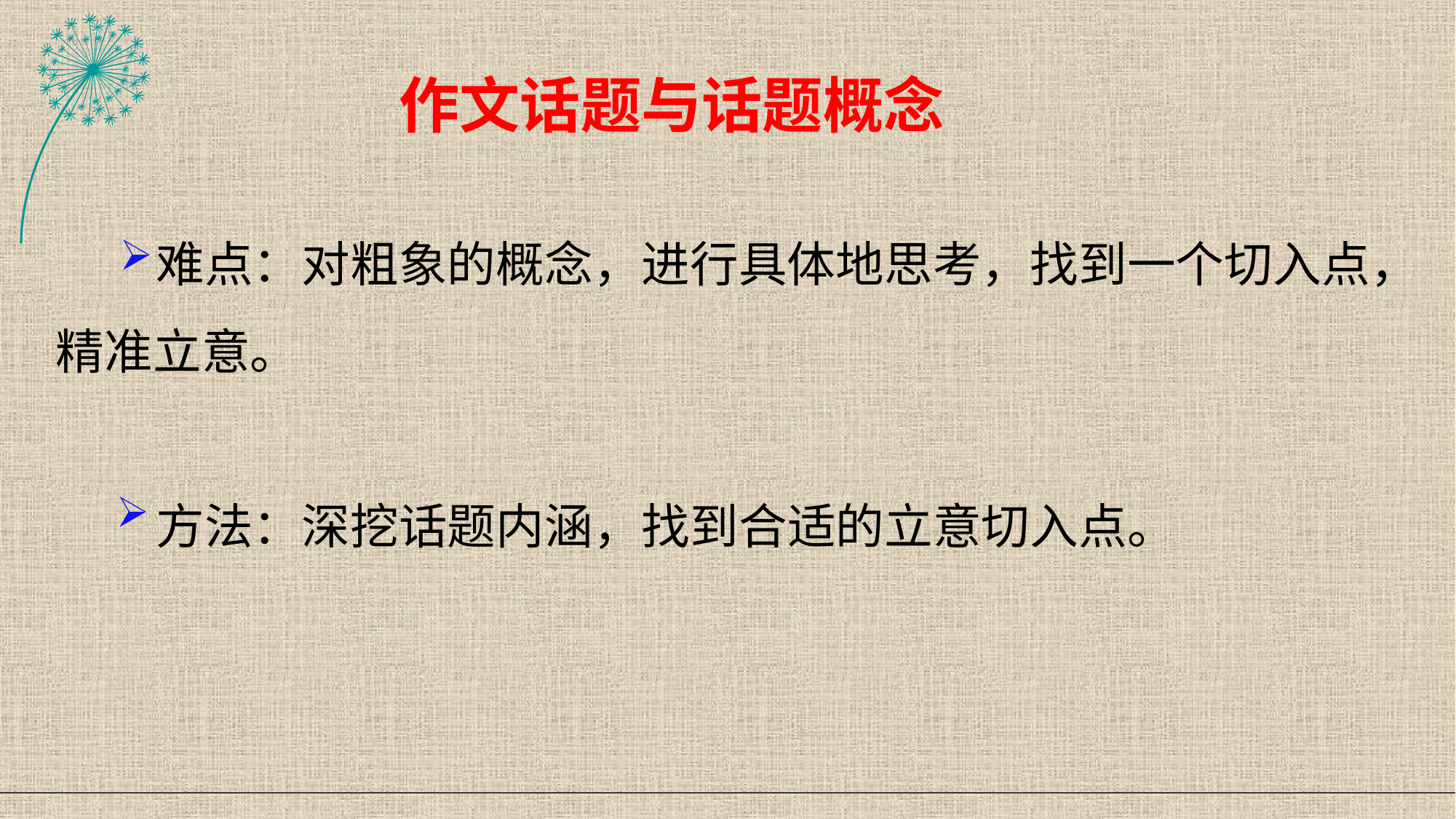

作文话题与话题概念
  难点：对粗象的概念，进行具体地思考，找到一个切入点，精准立意。

  方法：深挖话题内涵，找到合适的立意切入点。

61